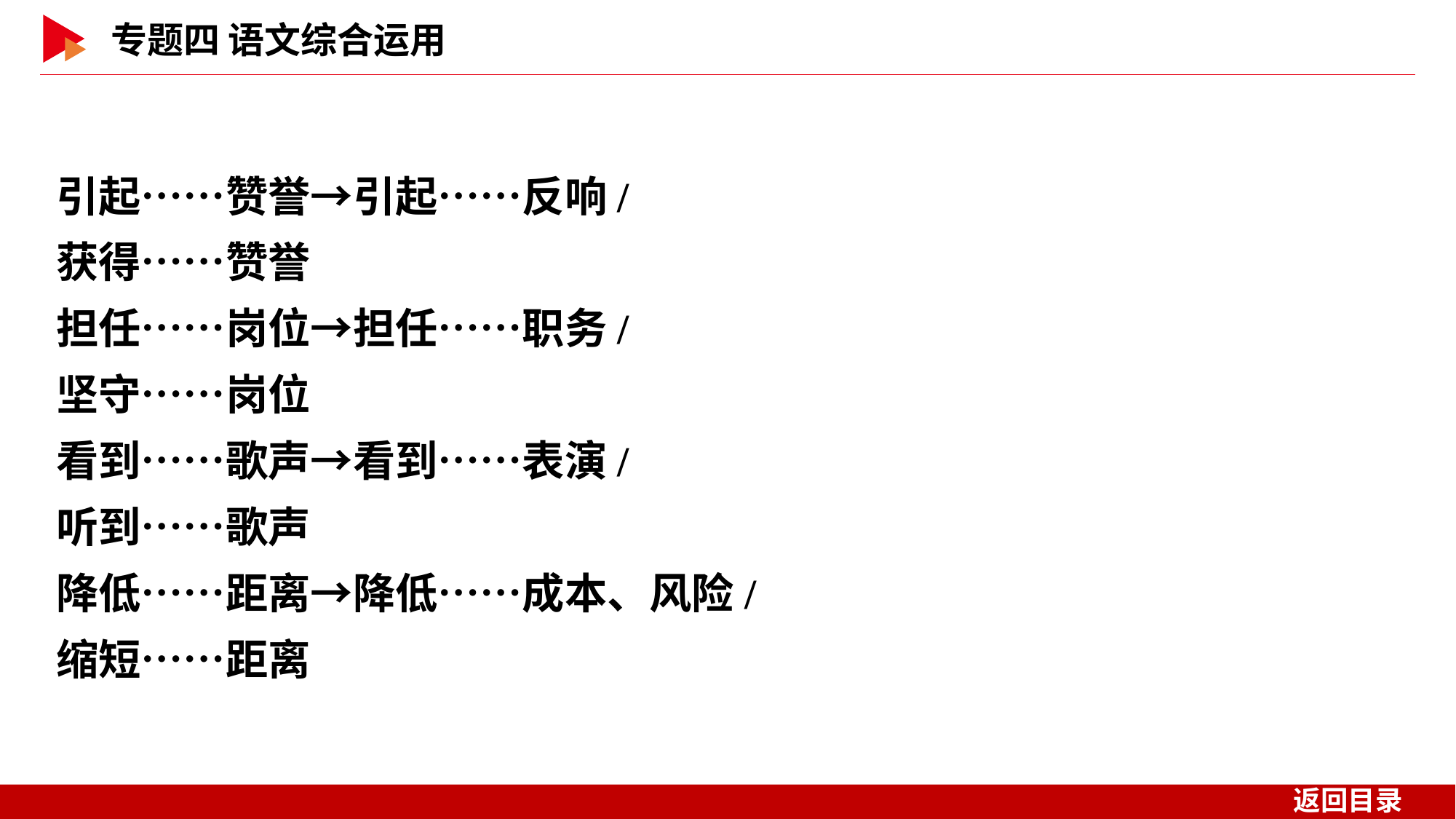

引起……赞誉→引起……反响/
获得……赞誉
担任……岗位→担任……职务/
坚守……岗位
看到……歌声→看到……表演/
听到……歌声
降低……距离→降低……成本、风险/
缩短……距离